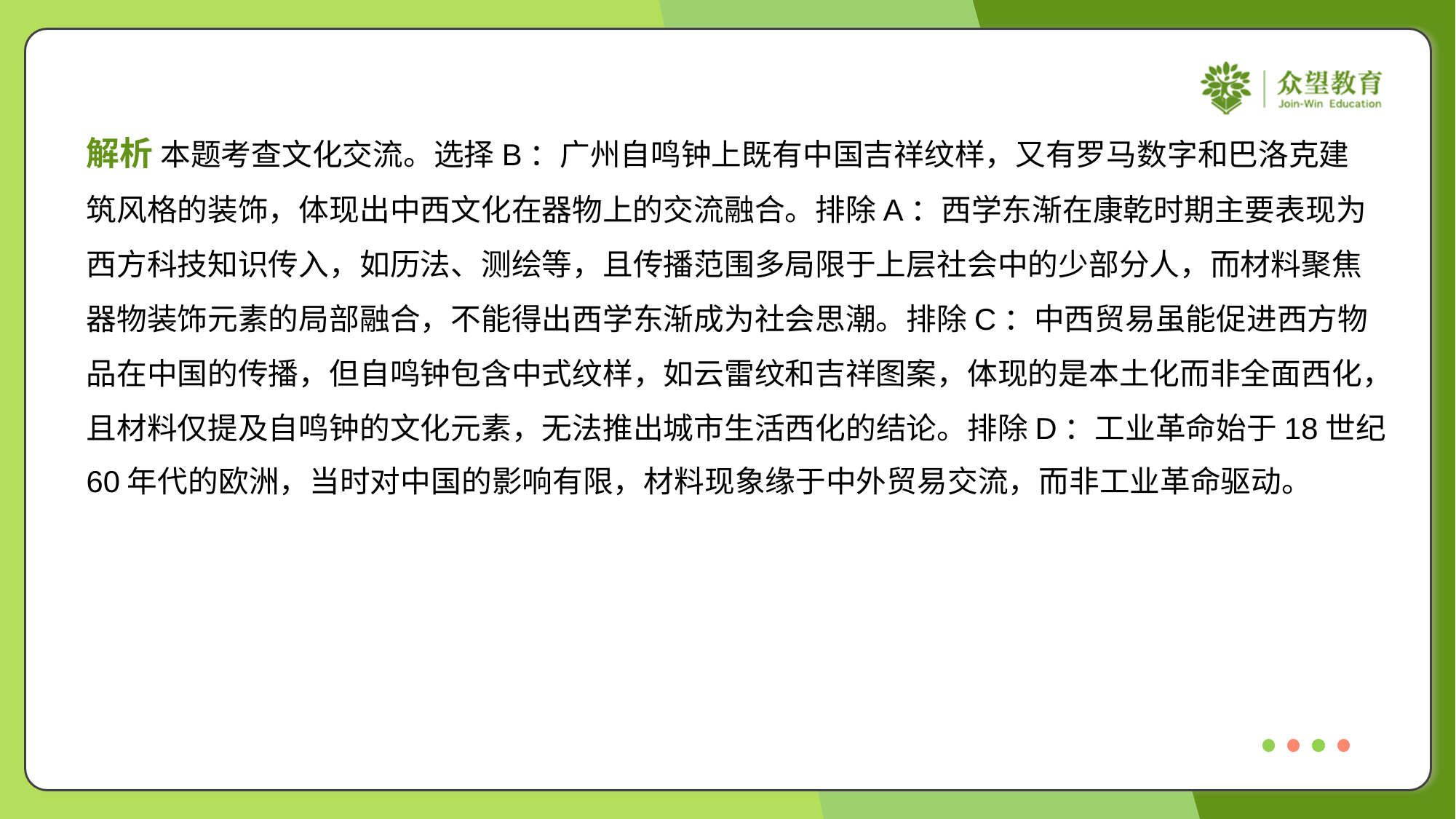

解析 本题考查文化交流。选择B：广州自鸣钟上既有中国吉祥纹样，又有罗马数字和巴洛克建
筑风格的装饰，体现出中西文化在器物上的交流融合。排除A：西学东渐在康乾时期主要表现为
西方科技知识传入，如历法、测绘等，且传播范围多局限于上层社会中的少部分人，而材料聚焦
器物装饰元素的局部融合，不能得出西学东渐成为社会思潮。排除C：中西贸易虽能促进西方物
品在中国的传播，但自鸣钟包含中式纹样，如云雷纹和吉祥图案，体现的是本土化而非全面西化，
且材料仅提及自鸣钟的文化元素，无法推出城市生活西化的结论。排除D：工业革命始于18世纪
60年代的欧洲，当时对中国的影响有限，材料现象缘于中外贸易交流，而非工业革命驱动。